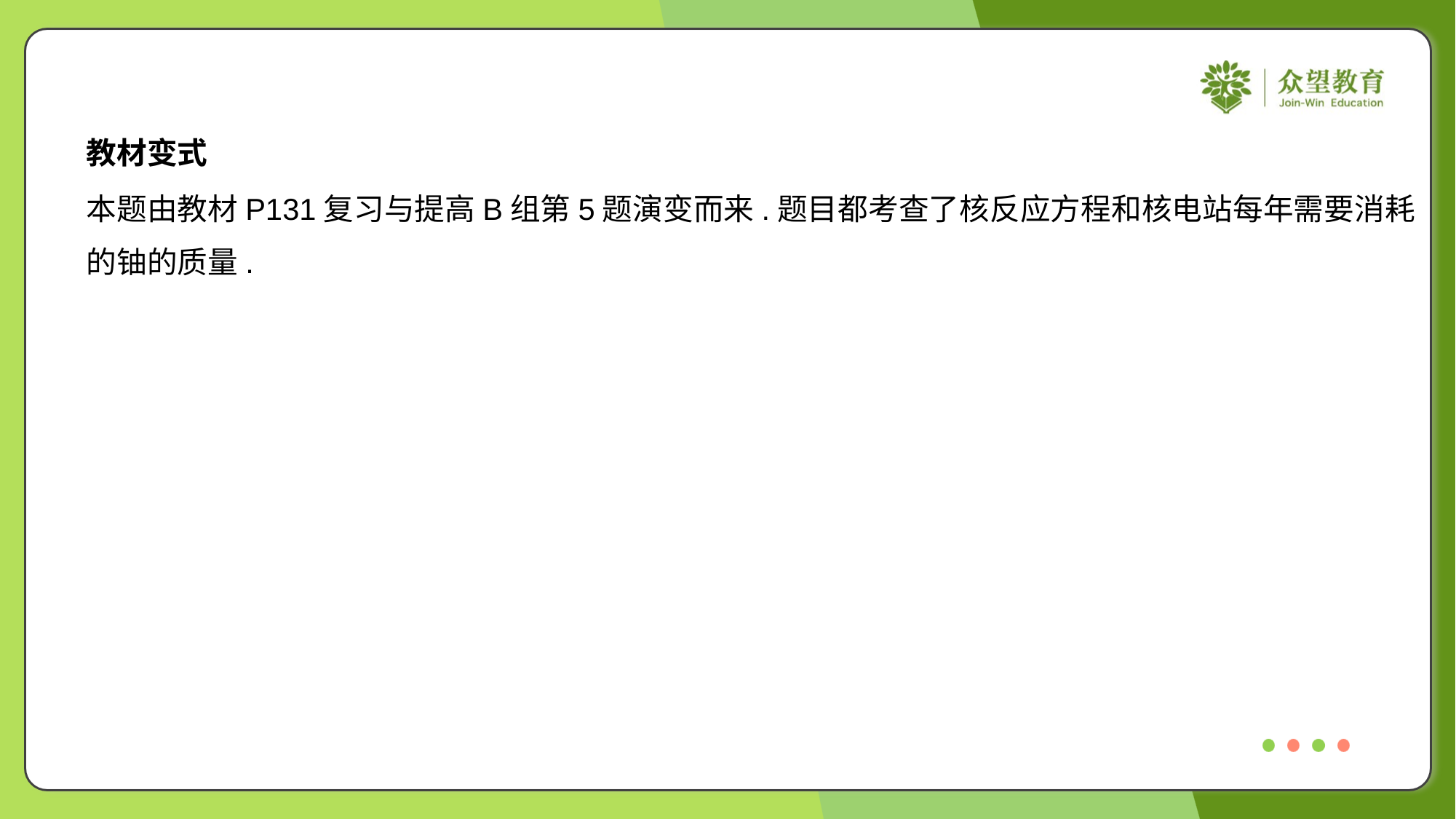

教材变式
本题由教材P131复习与提高B组第5题演变而来.题目都考查了核反应方程和核电站每年需要消耗
的铀的质量.